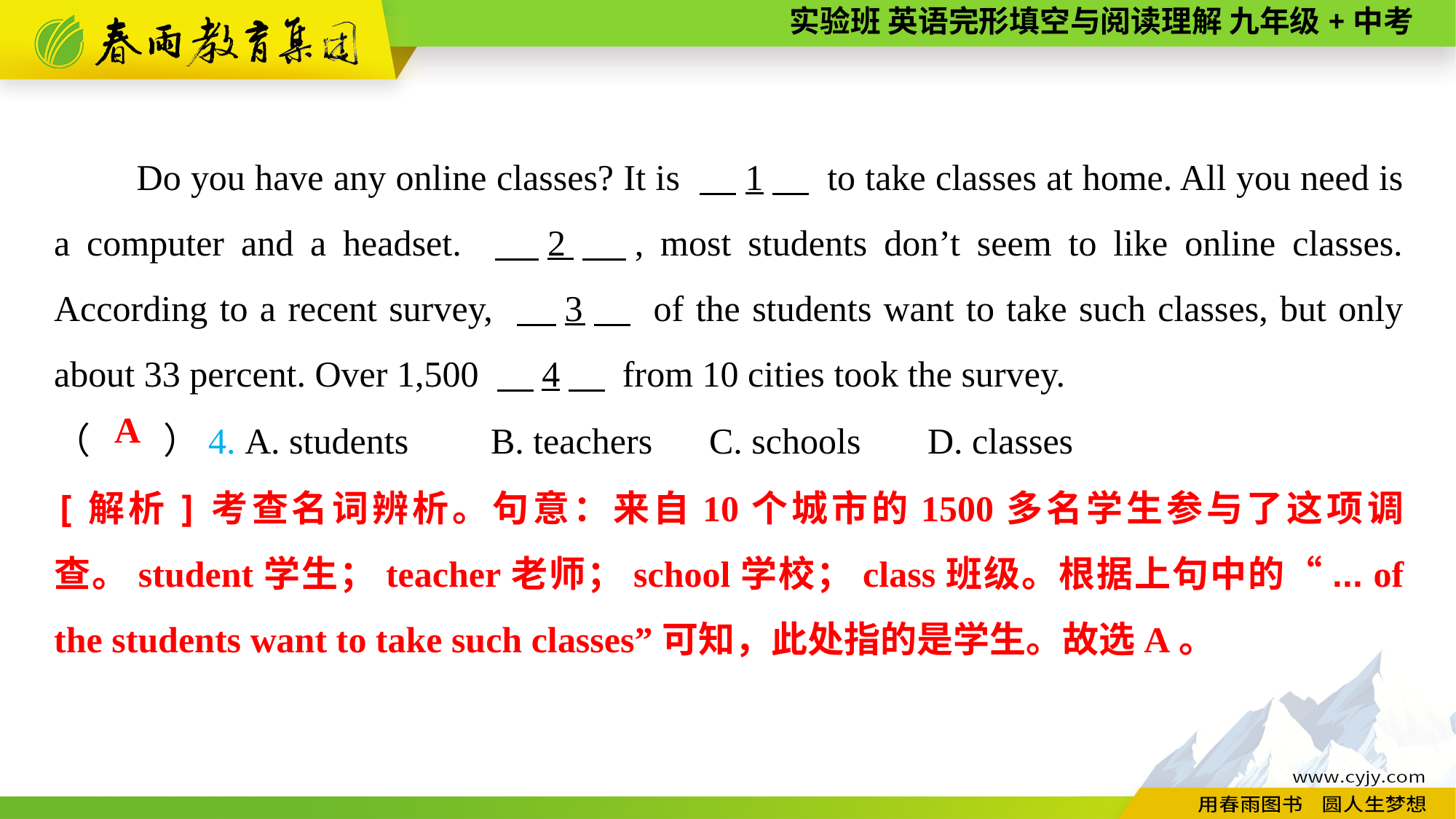

Do you have any online classes? It is 　1　 to take classes at home. All you need is a computer and a headset. 　2　, most students don’t seem to like online classes. According to a recent survey, 　3　 of the students want to take such classes, but only about 33 percent. Over 1,500 　4　 from 10 cities took the survey.
（　　）4. A. students	B. teachers	C. schools	D. classes
A
[解析]考查名词辨析。句意：来自10个城市的1500多名学生参与了这项调查。student学生；teacher老师；school学校；class班级。根据上句中的“... of the students want to take such classes”可知，此处指的是学生。故选A。